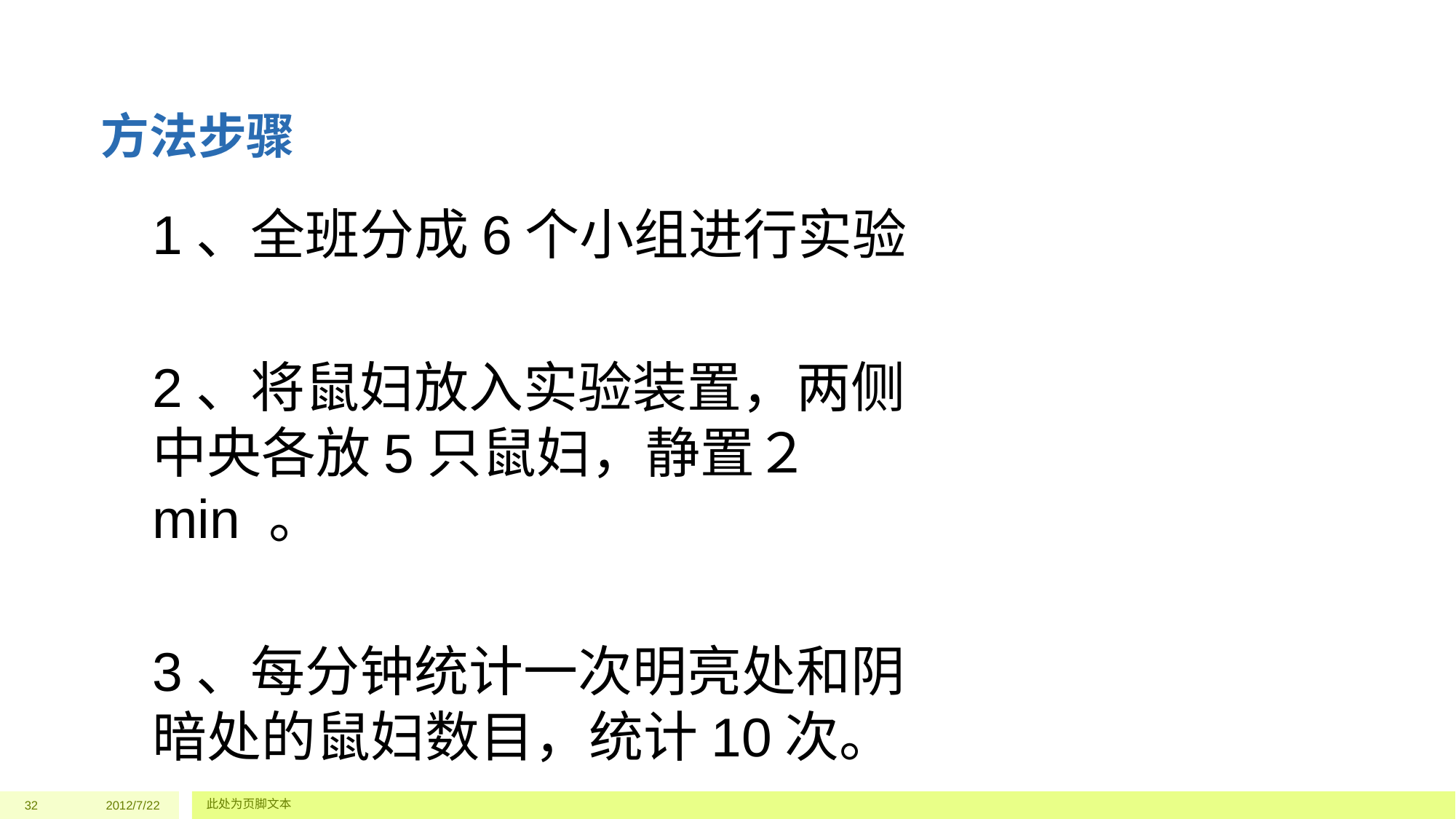

方法步骤
1、全班分成6个小组进行实验

2、将鼠妇放入实验装置，两侧中央各放5只鼠妇，静置２min 。

3、每分钟统计一次明亮处和阴暗处的鼠妇数目，统计10次。
32
2012/7/22
此处为页脚文本